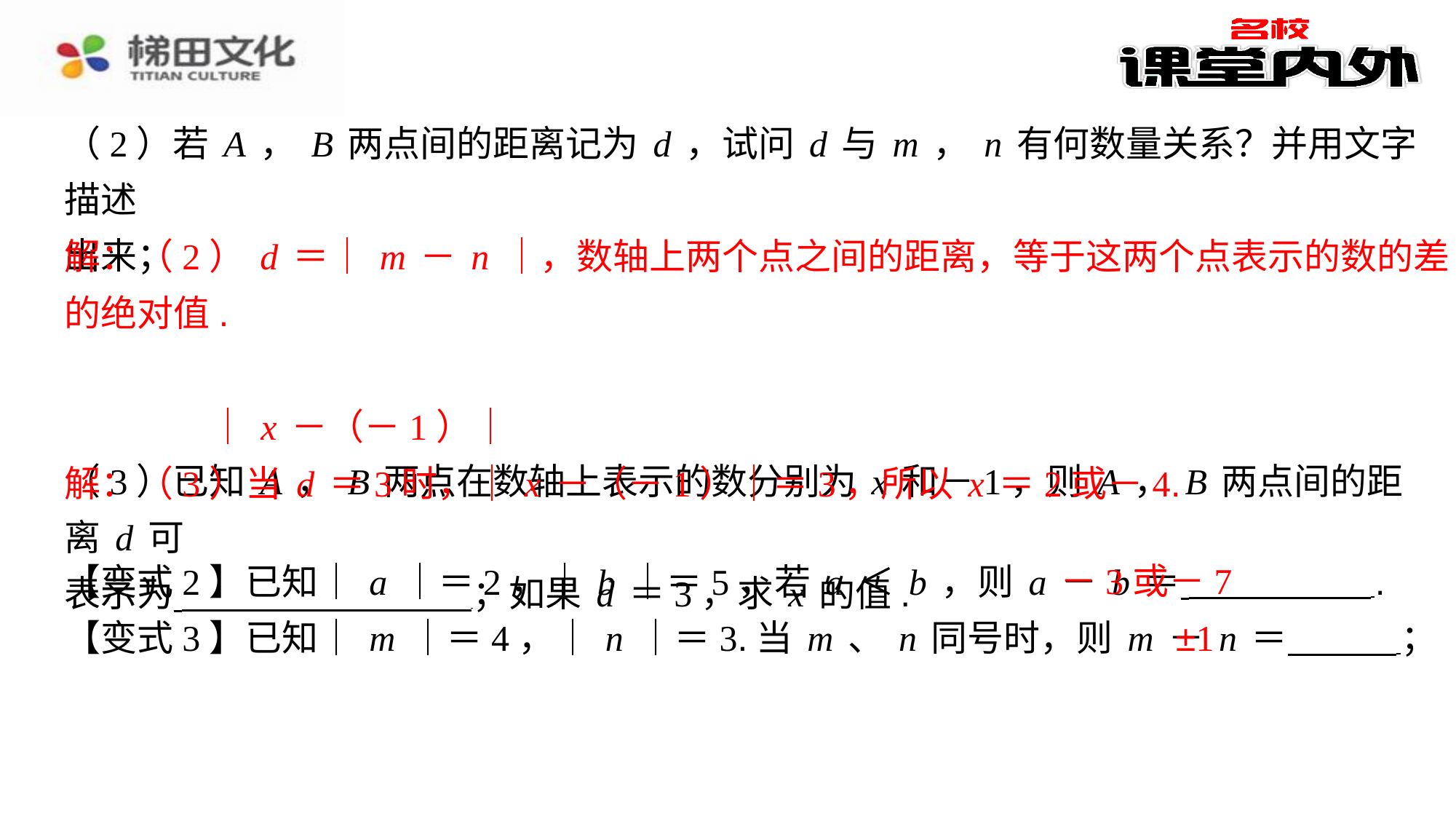

（2）若A，B两点间的距离记为d，试问d与m，n有何数量关系？并用文字描述
出来；
解：（2）d＝｜m－n｜，数轴上两个点之间的距离，等于这两个点表示的数的差
的绝对值.
（3）已知A，B两点在数轴上表示的数分别为x和－1，则A，B两点间的距离d可
表示为                                             ；如果d＝3，求x的值.
解：（3）当d＝3时，｜x－（－1）｜＝3，所以x＝2或－4.
解：（2）d＝｜m－n｜，数轴上两个点之间的距离，等于这两个点表示的数的差
的绝对值.
｜x－（－1）｜
解：（3）当d＝3时，｜x－（－1）｜＝3，所以x＝2或－4.
－3或－7
【变式2】已知｜a｜＝2，｜b｜＝5，若a＜b，则a－b＝                             ⁠.
【变式3】已知｜m｜＝4，｜n｜＝3.当m、n同号时，则m－n＝                 ⁠；
±1